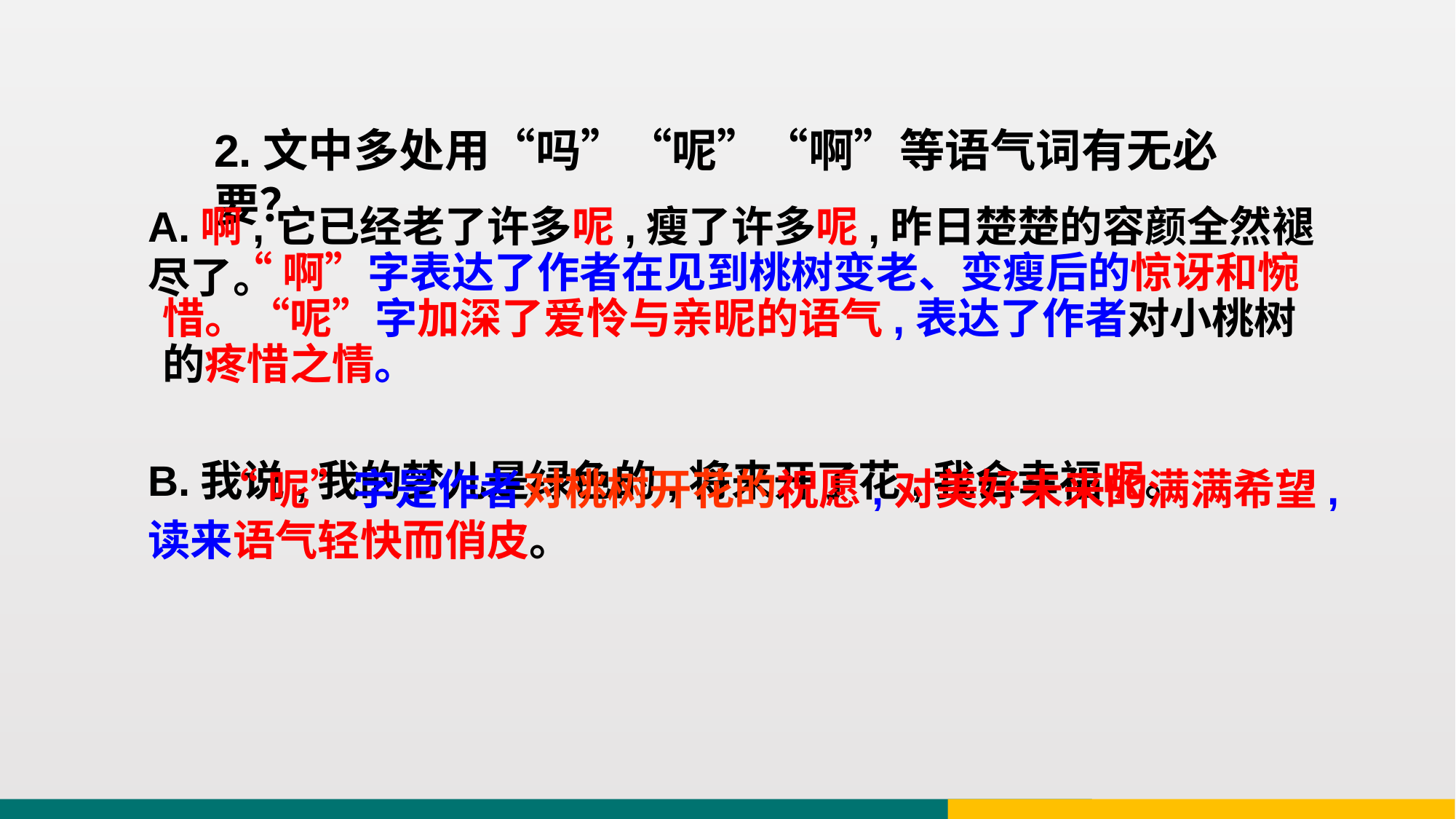

2.文中多处用“吗”“呢”“啊”等语气词有无必要？
A.啊,它已经老了许多呢,瘦了许多呢,昨日楚楚的容颜全然褪尽了。

B.我说,我的梦儿是绿色的,将来开了花,我会幸福呢。
       “啊”字表达了作者在见到桃树变老、变瘦后的惊讶和惋惜。“呢”字加深了爱怜与亲昵的语气,表达了作者对小桃树的疼惜之情。
       “呢”字是作者对桃树开花的祝愿,对美好未来的满满希望,读来语气轻快而俏皮。